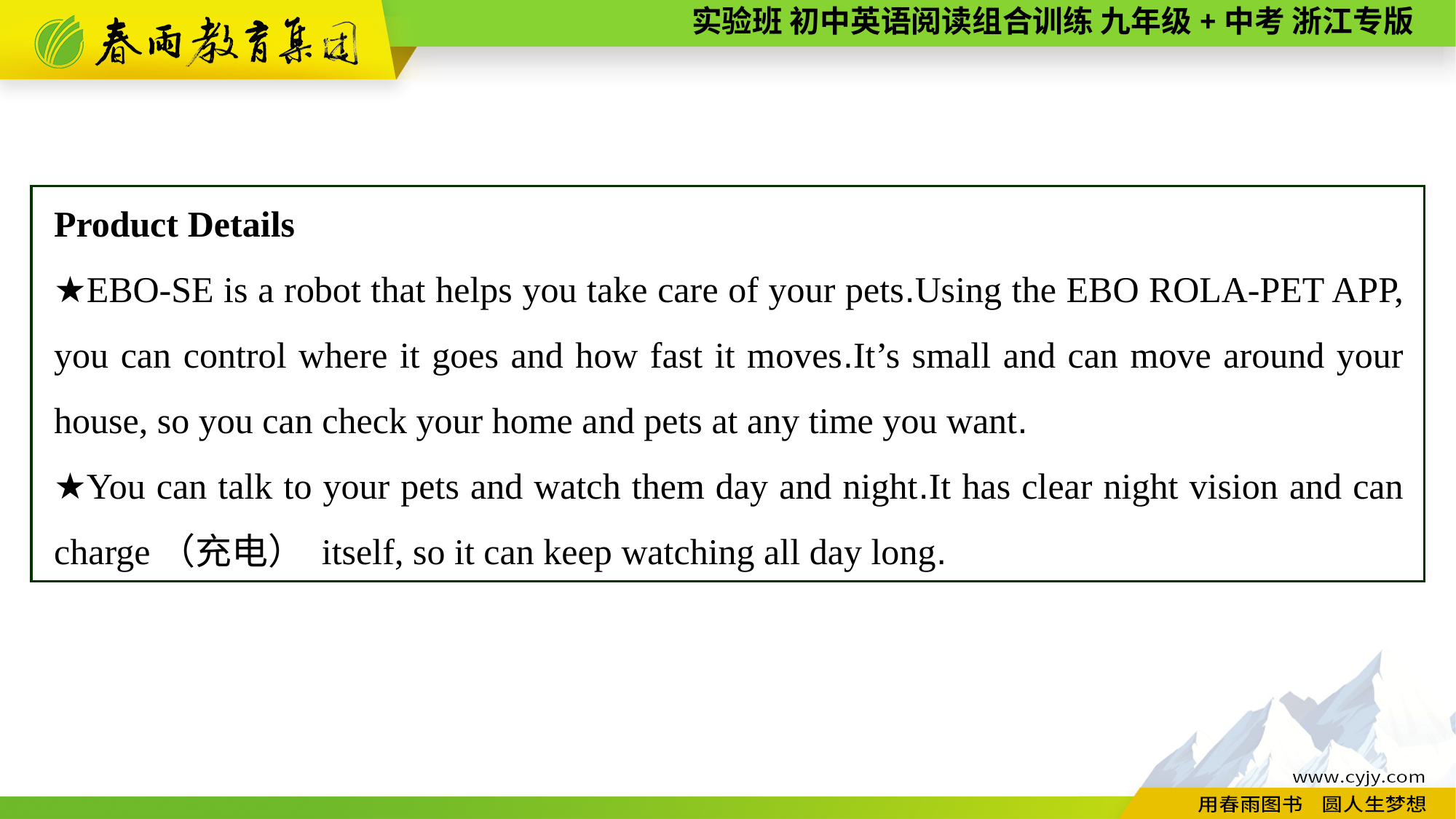

Product Details
★EBO-SE is a robot that helps you take care of your pets.Using the EBO ROLA-PET APP, you can control where it goes and how fast it moves.It’s small and can move around your house, so you can check your home and pets at any time you want.
★You can talk to your pets and watch them day and night.It has clear night vision and can charge（充电） itself, so it can keep watching all day long.